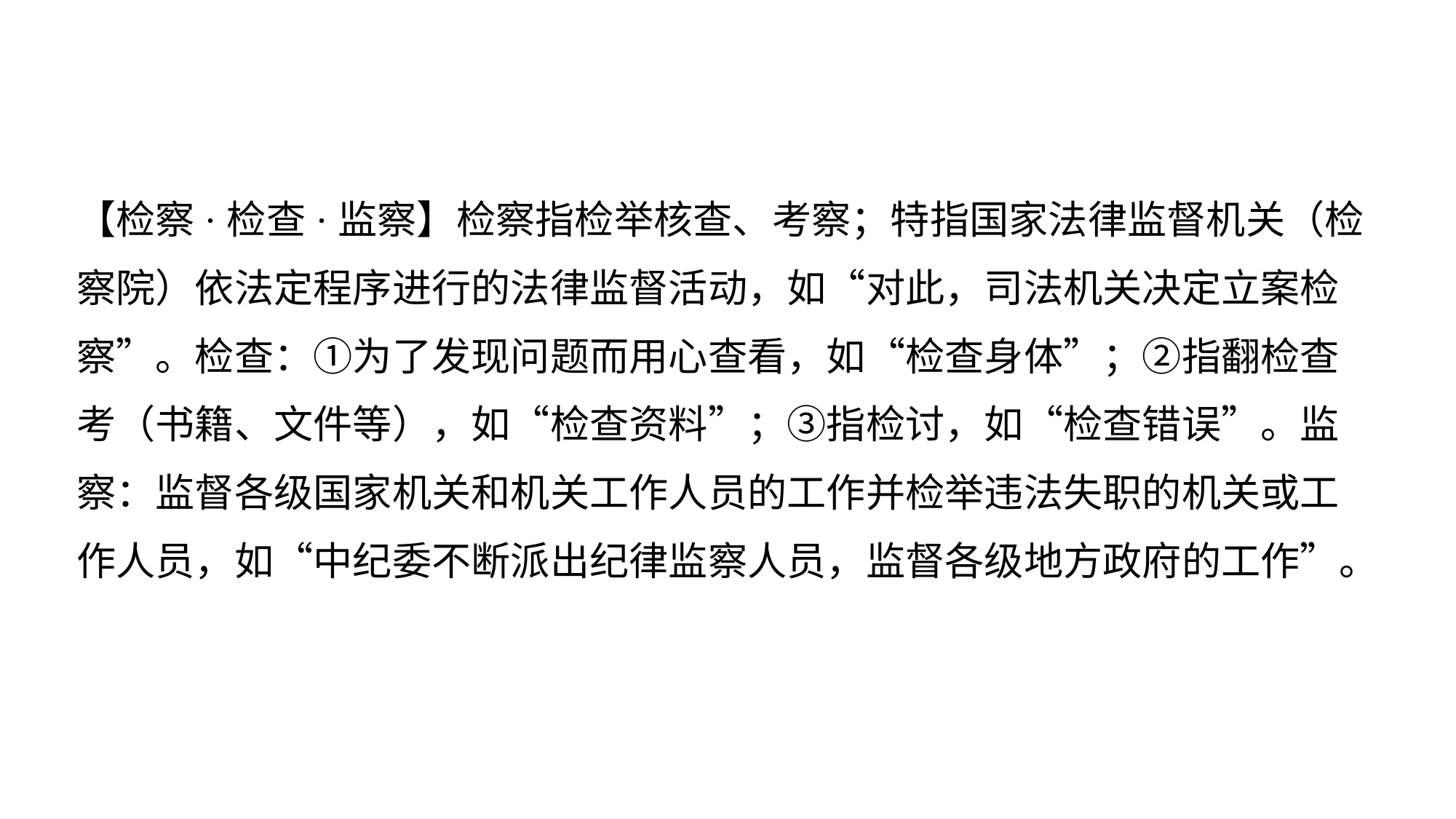

【检察·检查·监察】检察指检举核查、考察；特指国家法律监督机关（检察院）依法定程序进行的法律监督活动，如“对此，司法机关决定立案检察”。检查：①为了发现问题而用心查看，如“检查身体”；②指翻检查考（书籍、文件等），如“检查资料”；③指检讨，如“检查错误”。监察：监督各级国家机关和机关工作人员的工作并检举违法失职的机关或工作人员，如“中纪委不断派出纪律监察人员，监督各级地方政府的工作”。